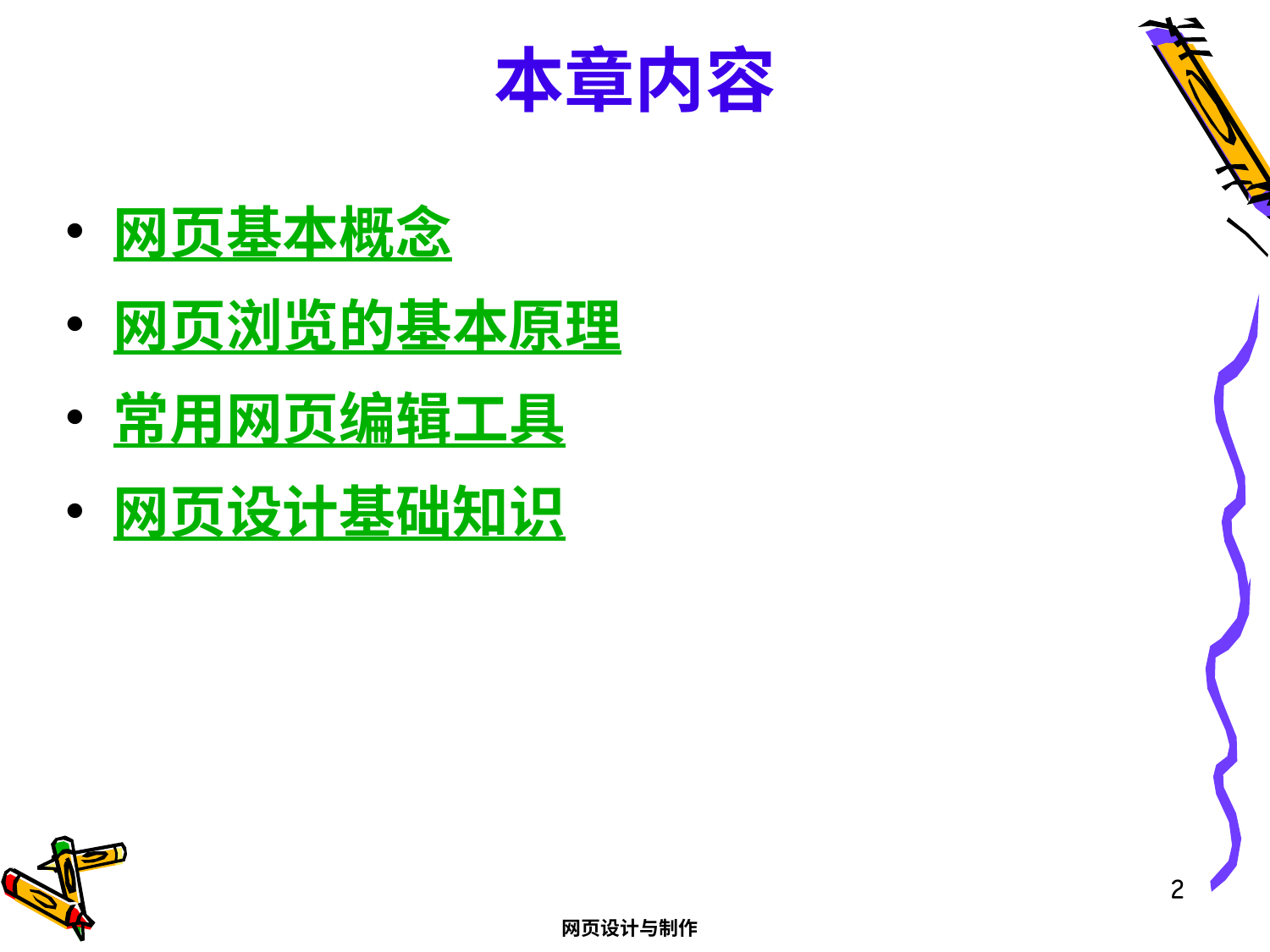

# 本章内容
网页基本概念
网页浏览的基本原理
常用网页编辑工具
网页设计基础知识
2
网页设计与制作